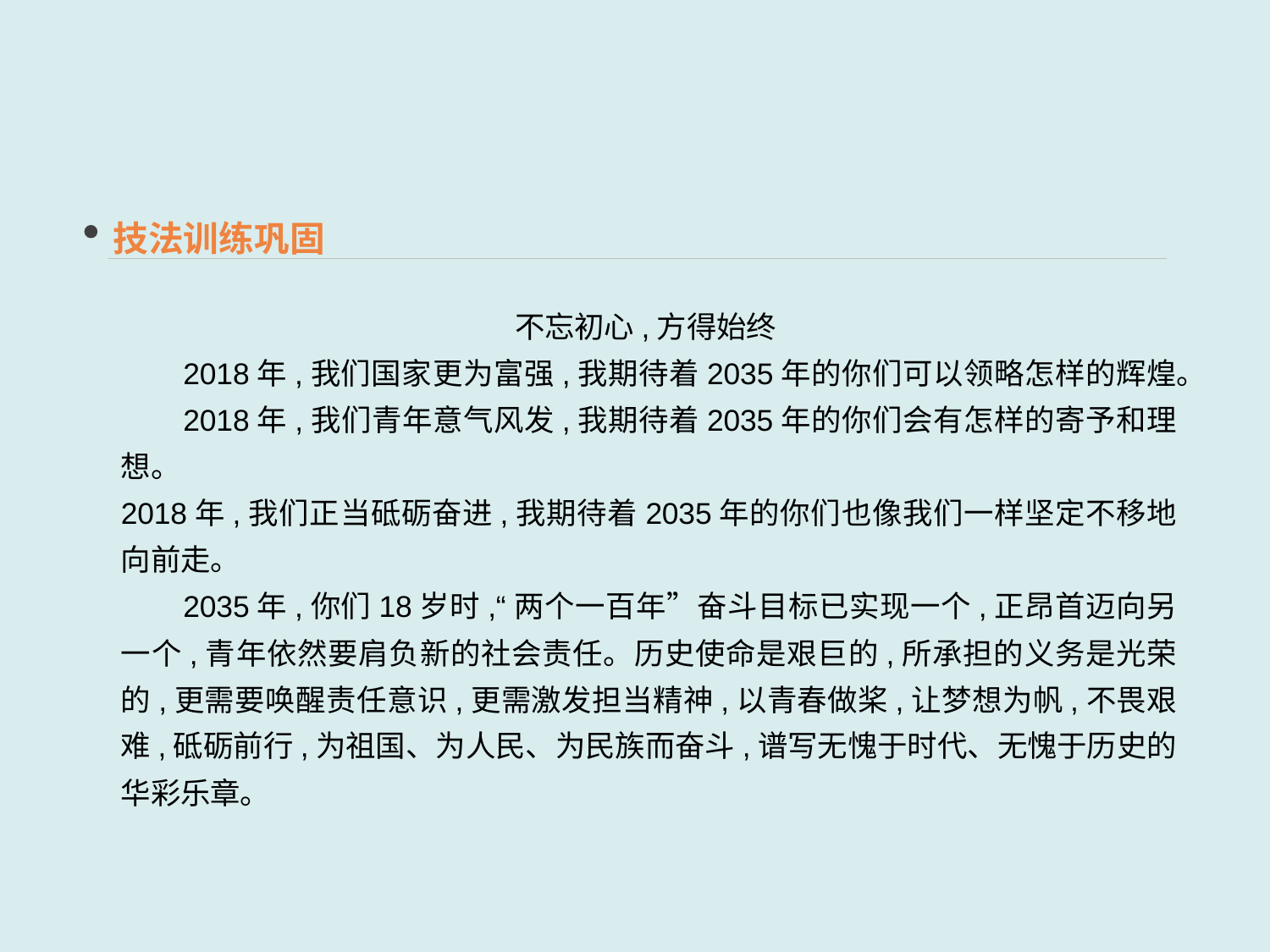

技法训练巩固

不忘初心,方得始终
       2018年,我们国家更为富强,我期待着2035年的你们可以领略怎样的辉煌。
       2018年,我们青年意气风发,我期待着2035年的你们会有怎样的寄予和理想。
2018年,我们正当砥砺奋进,我期待着2035年的你们也像我们一样坚定不移地向前走。
       2035年,你们18岁时,“两个一百年”奋斗目标已实现一个,正昂首迈向另一个,青年依然要肩负新的社会责任。历史使命是艰巨的,所承担的义务是光荣的,更需要唤醒责任意识,更需激发担当精神,以青春做桨,让梦想为帆,不畏艰难,砥砺前行,为祖国、为人民、为民族而奋斗,谱写无愧于时代、无愧于历史的华彩乐章。